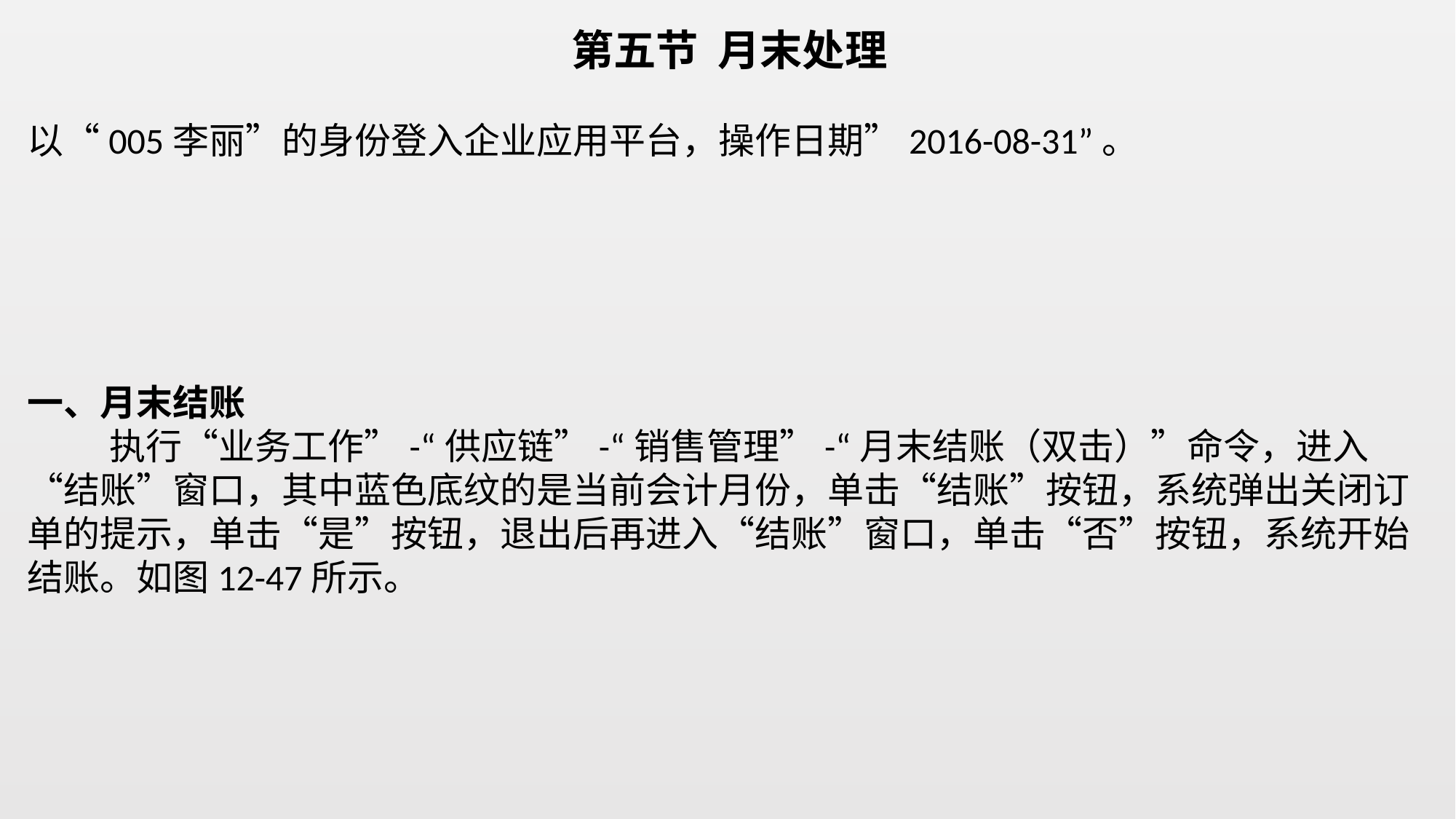

第五节  月末处理

以“005李丽”的身份登入企业应用平台，操作日期”2016-08-31”。

一、月末结账
         执行“业务工作”-“供应链”-“销售管理”-“月末结账（双击）”命令，进入“结账”窗口，其中蓝色底纹的是当前会计月份，单击“结账”按钮，系统弹出关闭订单的提示，单击“是”按钮，退出后再进入“结账”窗口，单击“否”按钮，系统开始结账。如图12-47所示。